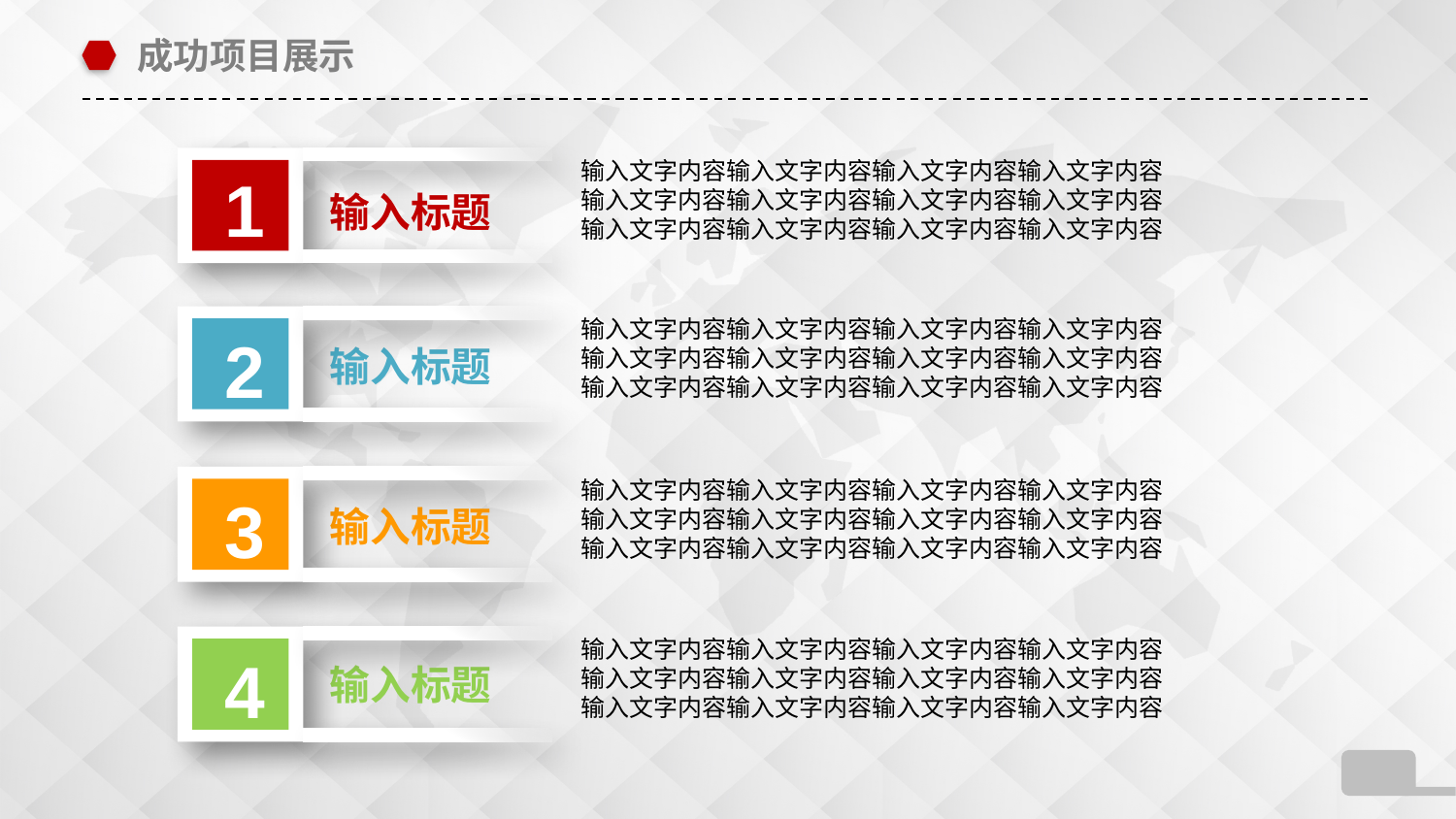

成功项目展示

1

输入文字内容输入文字内容输入文字内容输入文字内容
输入文字内容输入文字内容输入文字内容输入文字内容
输入文字内容输入文字内容输入文字内容输入文字内容
输入标题

2

输入文字内容输入文字内容输入文字内容输入文字内容
输入文字内容输入文字内容输入文字内容输入文字内容
输入文字内容输入文字内容输入文字内容输入文字内容
输入标题

3

输入文字内容输入文字内容输入文字内容输入文字内容
输入文字内容输入文字内容输入文字内容输入文字内容
输入文字内容输入文字内容输入文字内容输入文字内容
输入标题

4

输入文字内容输入文字内容输入文字内容输入文字内容
输入文字内容输入文字内容输入文字内容输入文字内容
输入文字内容输入文字内容输入文字内容输入文字内容
输入标题